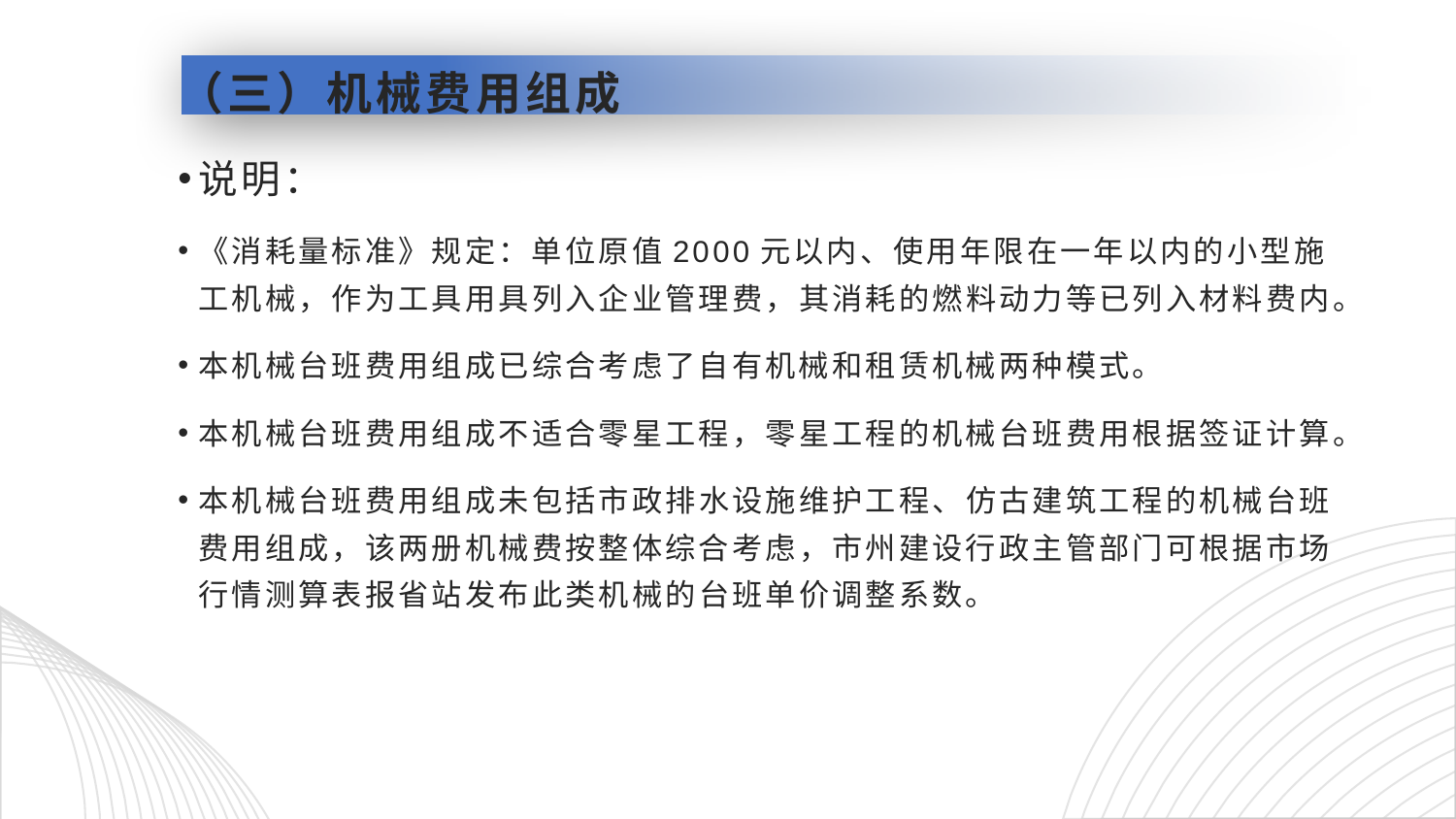

# （三）机械费用组成
说明：
《消耗量标准》规定：单位原值2000元以内、使用年限在一年以内的小型施工机械，作为工具用具列入企业管理费，其消耗的燃料动力等已列入材料费内。
本机械台班费用组成已综合考虑了自有机械和租赁机械两种模式。
本机械台班费用组成不适合零星工程，零星工程的机械台班费用根据签证计算。
本机械台班费用组成未包括市政排水设施维护工程、仿古建筑工程的机械台班费用组成，该两册机械费按整体综合考虑，市州建设行政主管部门可根据市场行情测算表报省站发布此类机械的台班单价调整系数。